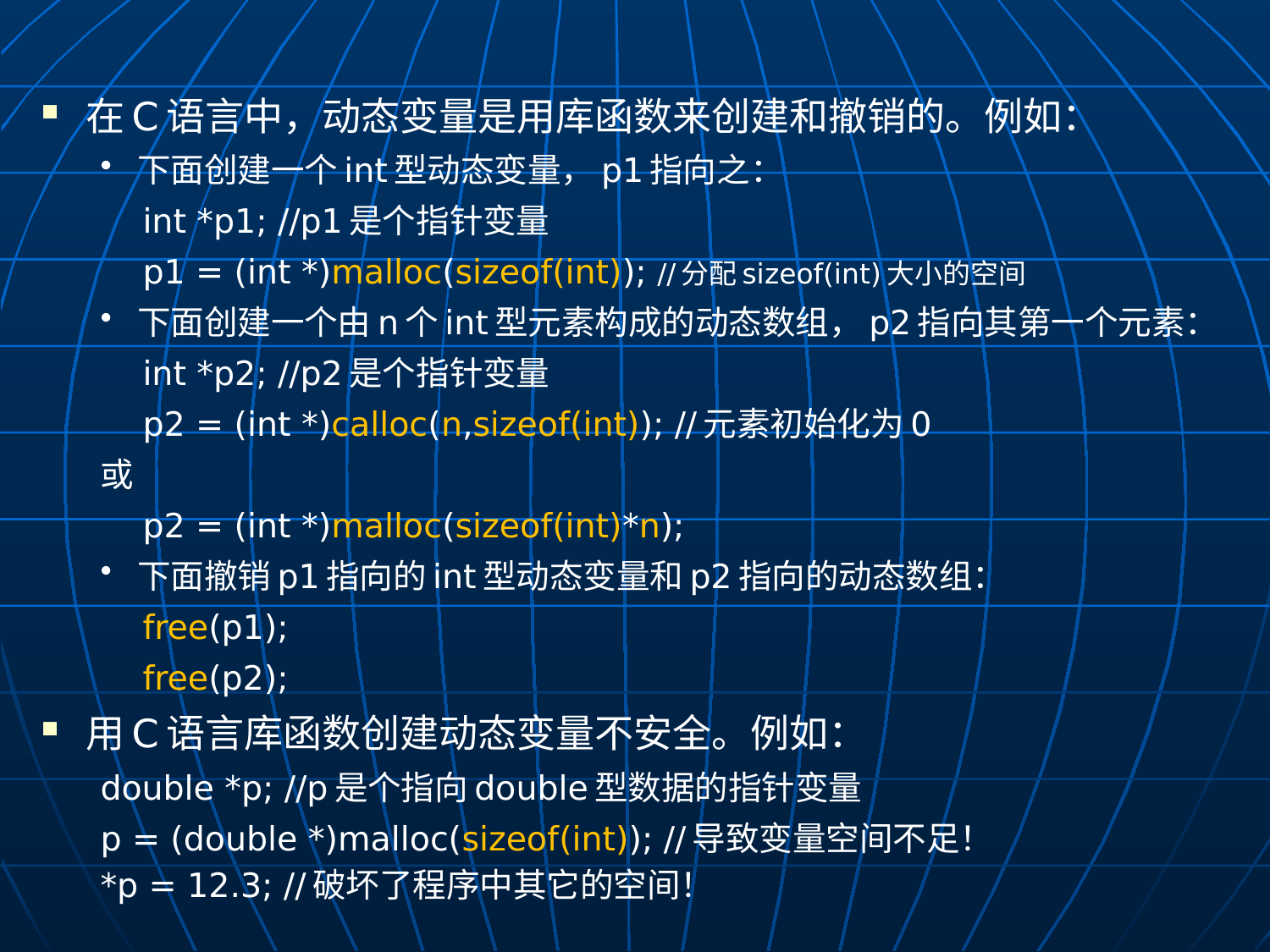

在C语言中，动态变量是用库函数来创建和撤销的。例如：
下面创建一个int型动态变量，p1指向之：
    int *p1; //p1是个指针变量
    p1 = (int *)malloc(sizeof(int)); //分配sizeof(int)大小的空间
下面创建一个由n个int型元素构成的动态数组，p2指向其第一个元素：
    int *p2; //p2是个指针变量
    p2 = (int *)calloc(n,sizeof(int)); //元素初始化为0
或
    p2 = (int *)malloc(sizeof(int)*n);
下面撤销p1指向的int型动态变量和p2指向的动态数组：
    free(p1);
    free(p2);
用C语言库函数创建动态变量不安全。例如：
double *p; //p是个指向double型数据的指针变量
p = (double *)malloc(sizeof(int)); //导致变量空间不足！
*p = 12.3; //破坏了程序中其它的空间！